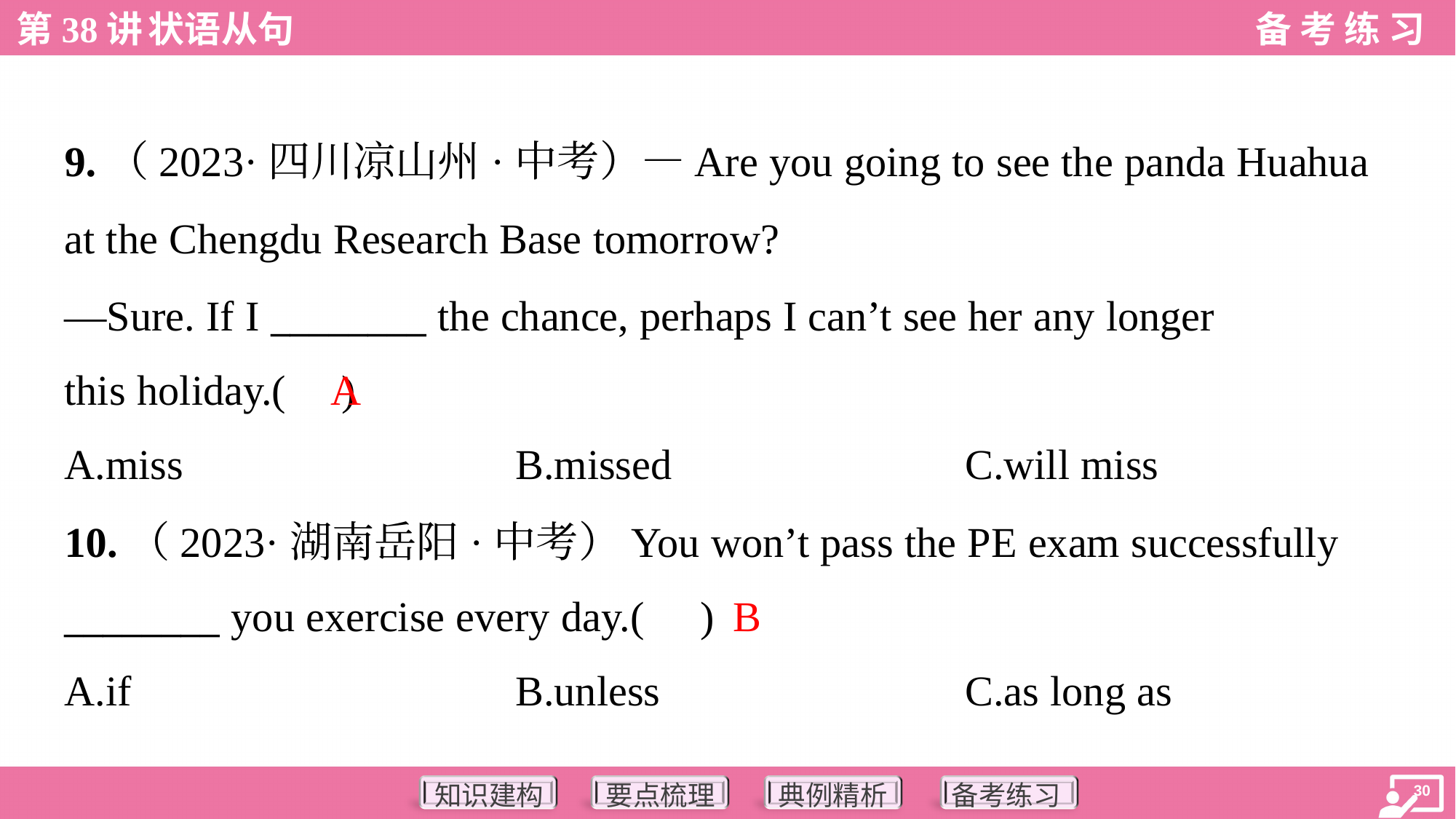

9.（2023·四川凉山州·中考）—Are you going to see the panda Huahua
at the Chengdu Research Base tomorrow?
—Sure. If I ________ the chance, perhaps I can’t see her any longer
this holiday.(     )
A
A.miss	B.missed	C.will miss
10.（2023·湖南岳阳·中考）You won’t pass the PE exam successfully
________ you exercise every day.(     )
B
A.if	B.unless	C.as long as